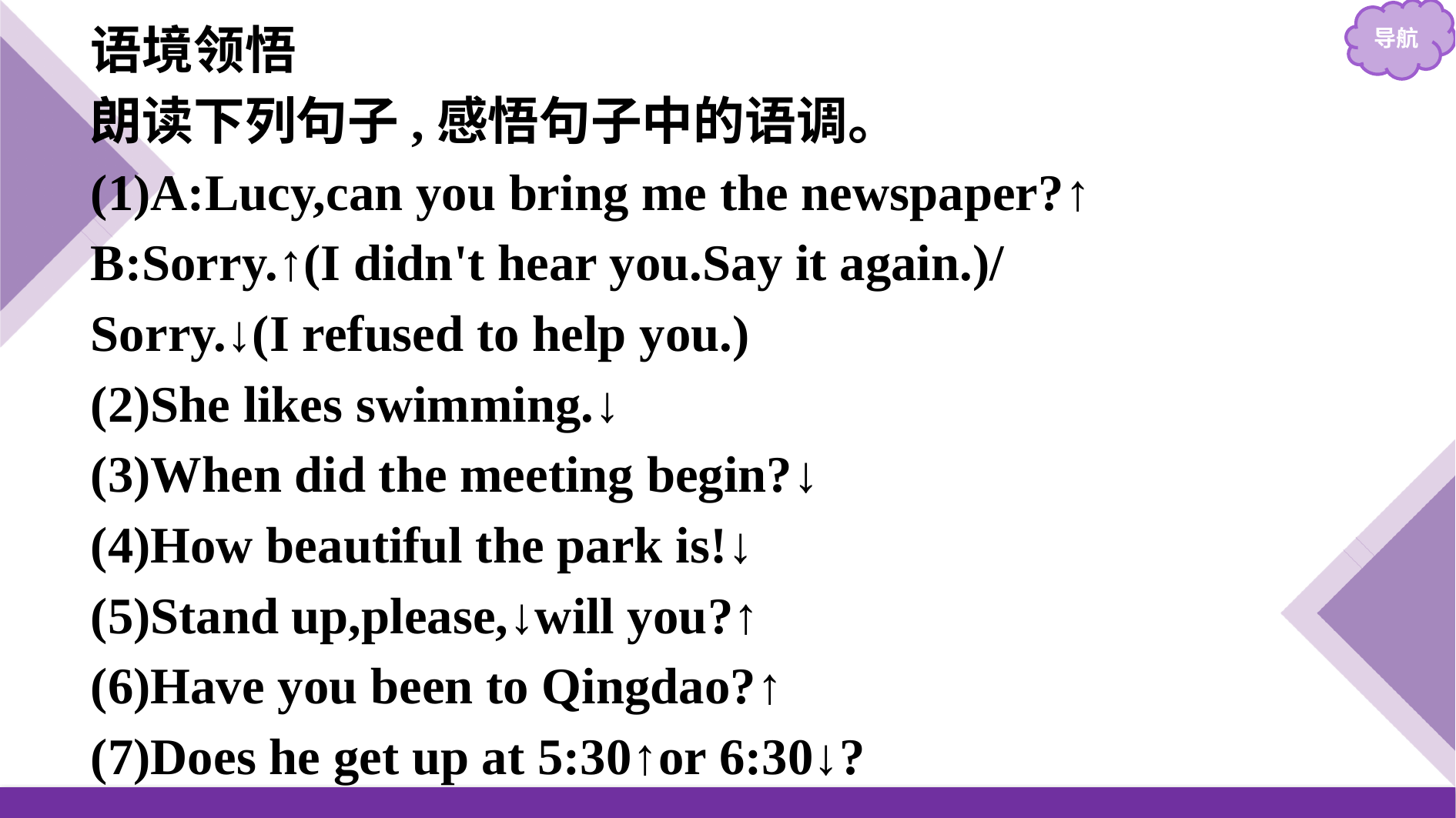

语境领悟
朗读下列句子,感悟句子中的语调。
(1)A:Lucy,can you bring me the newspaper?↑
B:Sorry.↑(I didn't hear you.Say it again.)/
Sorry.↓(I refused to help you.)
(2)She likes swimming.↓
(3)When did the meeting begin?↓
(4)How beautiful the park is!↓
(5)Stand up,please,↓will you?↑
(6)Have you been to Qingdao?↑
(7)Does he get up at 5:30↑or 6:30↓?